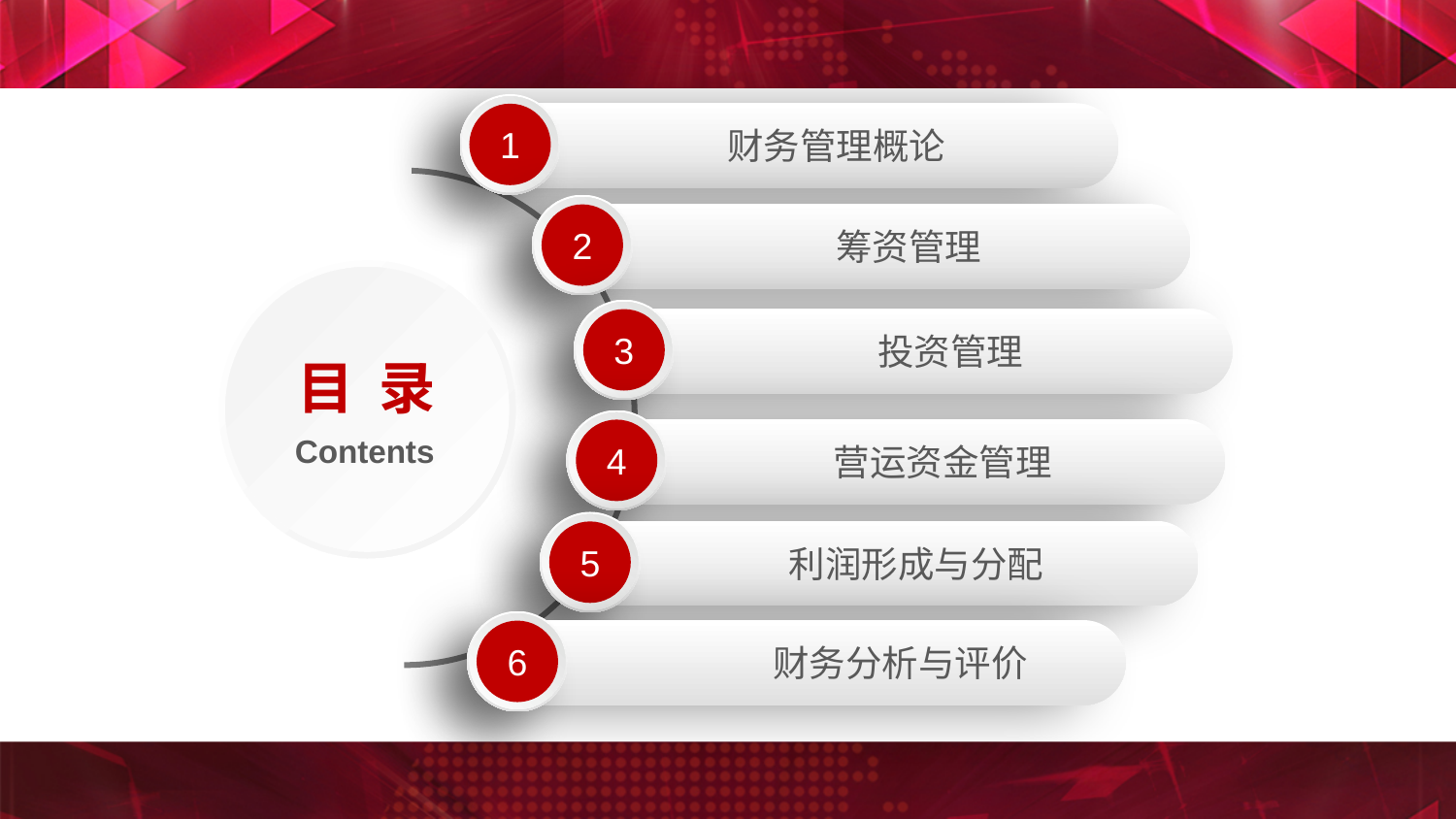

1

财务管理概论

2

筹资管理

目  录
Contents

3

投资管理

4

营运资金管理

5

利润形成与分配

6

财务分析与评价